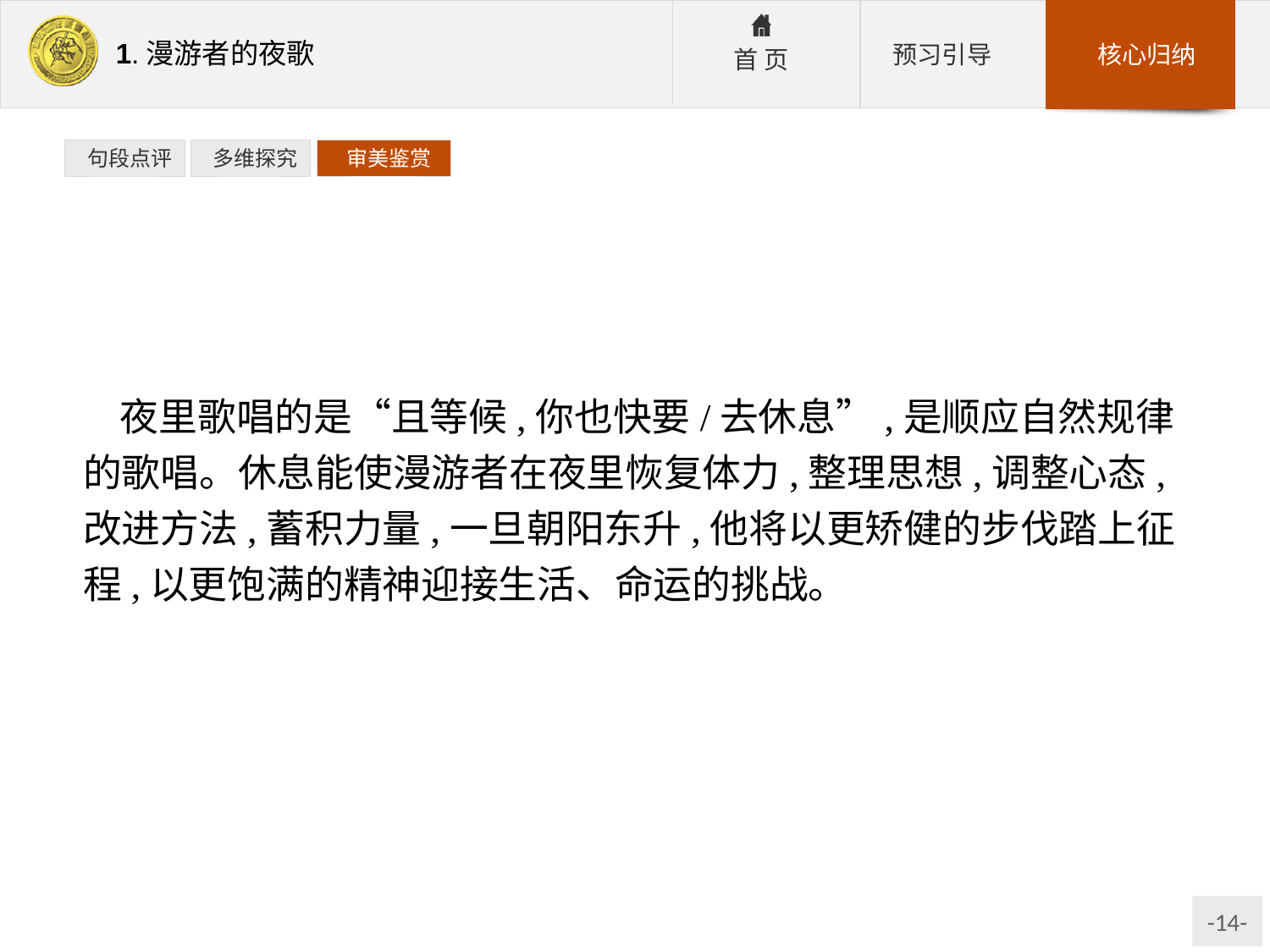

句段点评
 多维探究
 审美鉴赏
夜里歌唱的是“且等候,你也快要/去休息”,是顺应自然规律的歌唱。休息能使漫游者在夜里恢复体力,整理思想,调整心态,改进方法,蓄积力量,一旦朝阳东升,他将以更矫健的步伐踏上征程,以更饱满的精神迎接生活、命运的挑战。